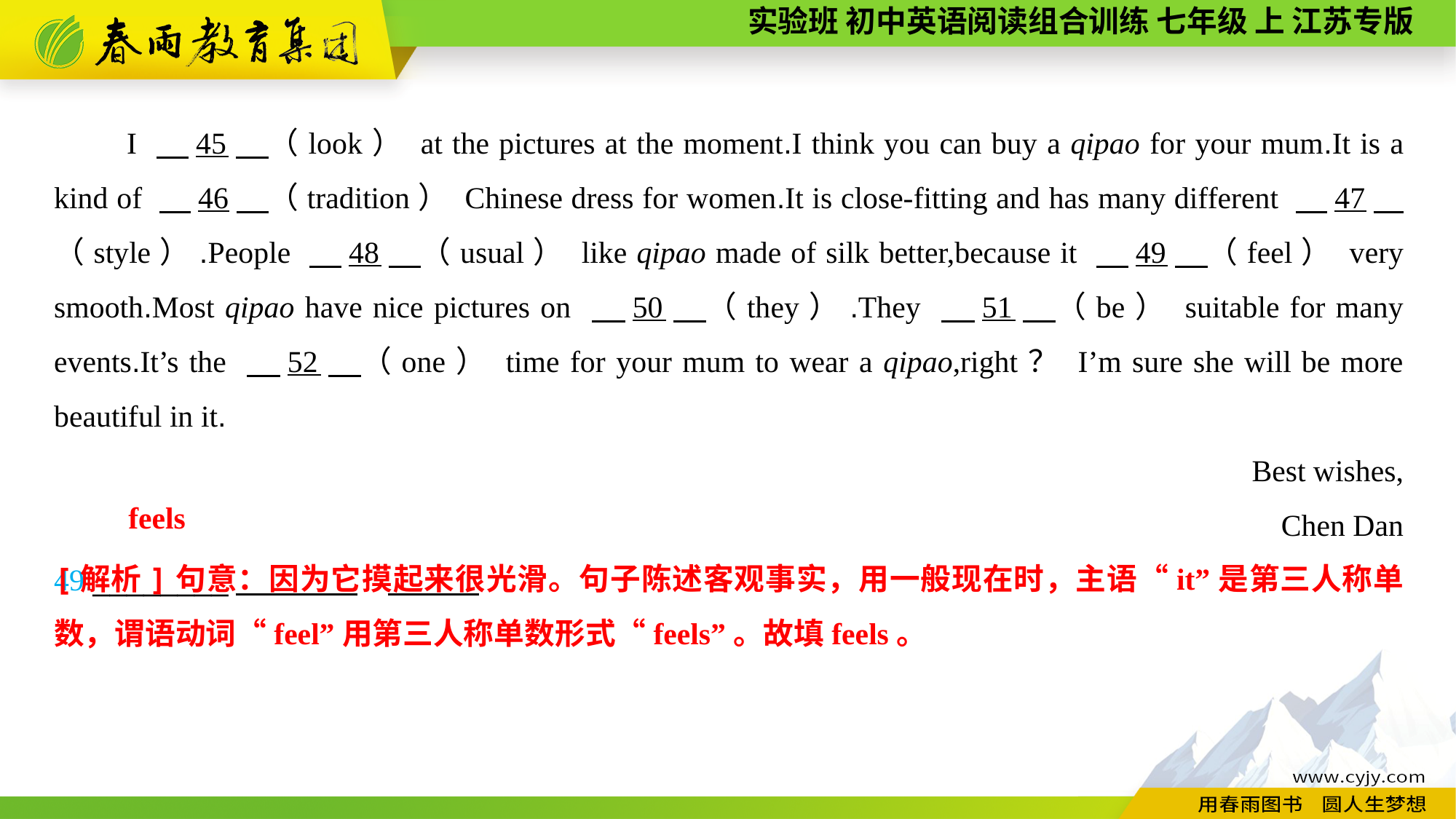

I 　45　（look） at the pictures at the moment.I think you can buy a qipao for your mum.It is a kind of 　46　（tradition） Chinese dress for women.It is close-fitting and has many different 　47　（style）.People 　48　（usual） like qipao made of silk better,because it 　49　（feel） very smooth.Most qipao have nice pictures on 　50　（they）.They 　51　（be） suitable for many events.It’s the 　52　（one） time for your mum to wear a qipao,right？ I’m sure she will be more beautiful in it.
Best wishes,
Chen Dan
49.________
feels
[解析]句意：因为它摸起来很光滑。句子陈述客观事实，用一般现在时，主语“it”是第三人称单数，谓语动词“feel”用第三人称单数形式“feels”。故填feels。